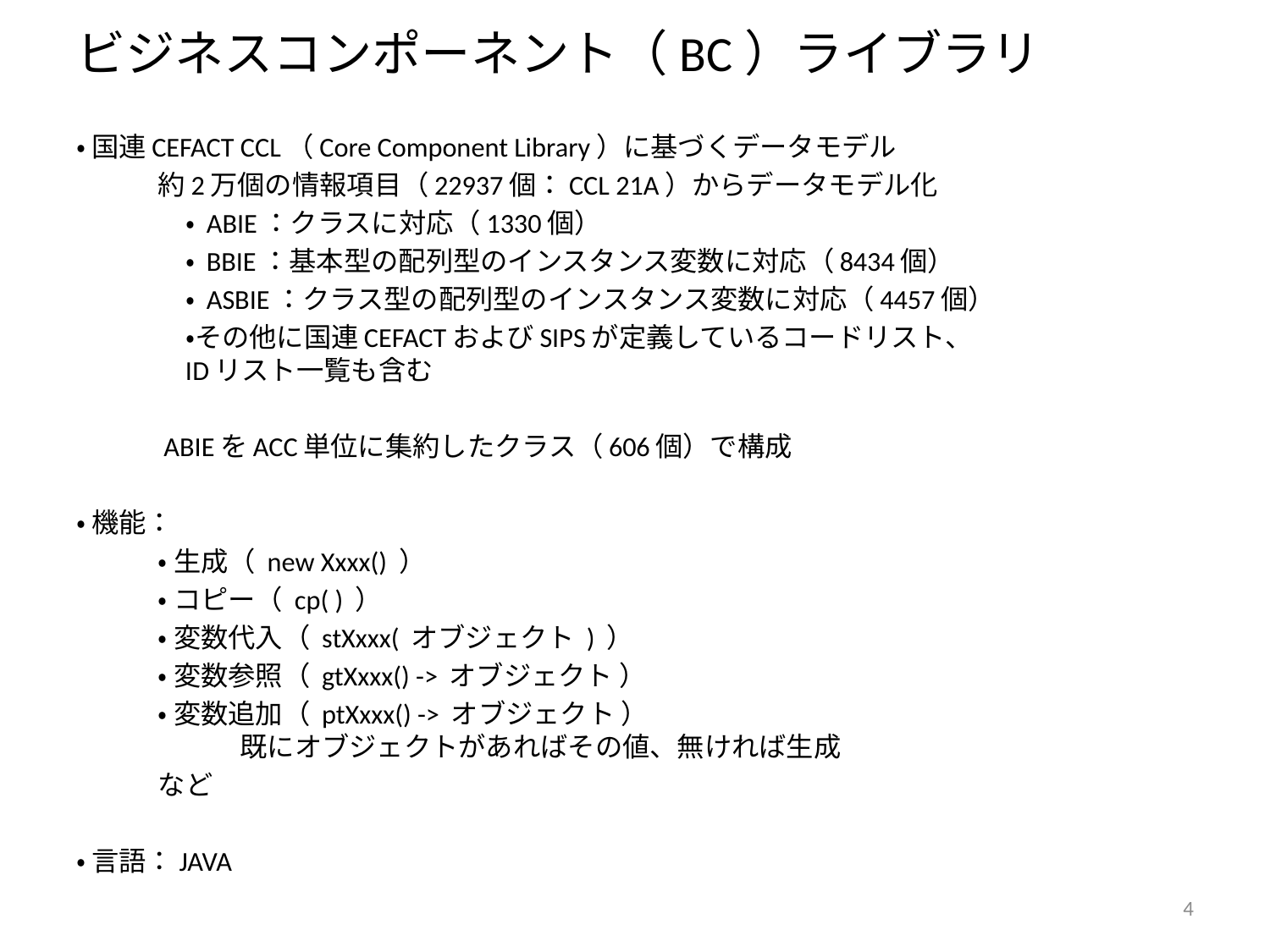

# ビジネスコンポーネント（BC）ライブラリ
・ 国連CEFACT CCL（Core Component Library）に基づくデータモデル
　　　約2万個の情報項目（22937個：CCL 21A）からデータモデル化
　　　　・ ABIE：クラスに対応（1330個）
　　　　・ BBIE：基本型の配列型のインスタンス変数に対応（8434個）
　　　　・ ASBIE：クラス型の配列型のインスタンス変数に対応（4457個）
　　　　・その他に国連CEFACTおよびSIPSが定義しているコードリスト、
	IDリスト一覧も含む

　　　ABIEをACC単位に集約したクラス（606個）で構成

・ 機能：
　　　・ 生成（ new Xxxx() ）
　　　・ コピー（ cp( ) ）
　　　・ 変数代入（ stXxxx( オブジェクト ) ）
　　　・ 変数参照（ gtXxxx() -> オブジェクト ）
　　　・ 変数追加（ ptXxxx() -> オブジェクト ）
　　　　　　既にオブジェクトがあればその値、無ければ生成
　　　など

・ 言語：JAVA
4